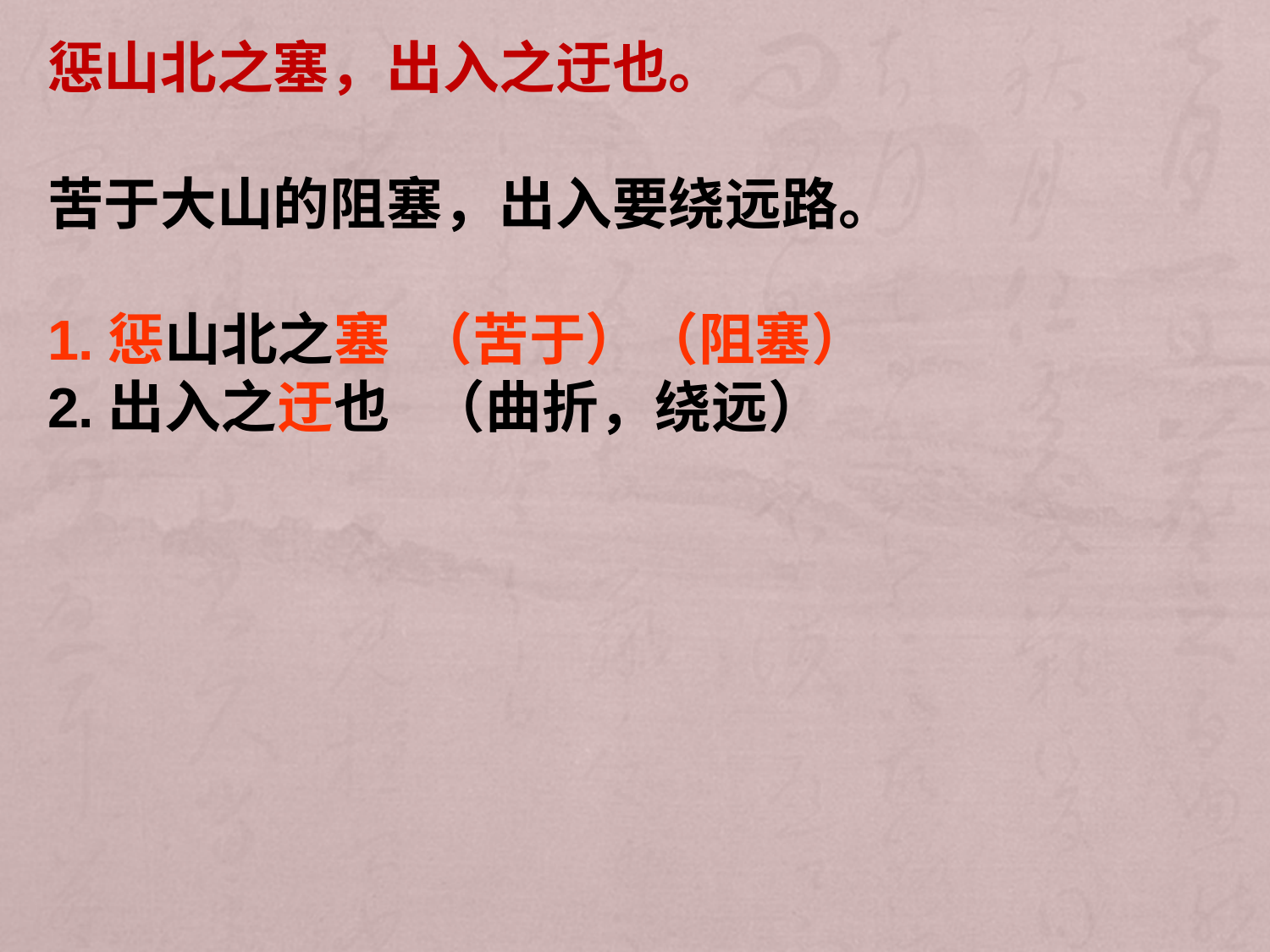

惩山北之塞，出入之迂也。

苦于大山的阻塞，出入要绕远路。

1.惩山北之塞  （苦于）（阻塞）
2.出入之迂也   （曲折，绕远）